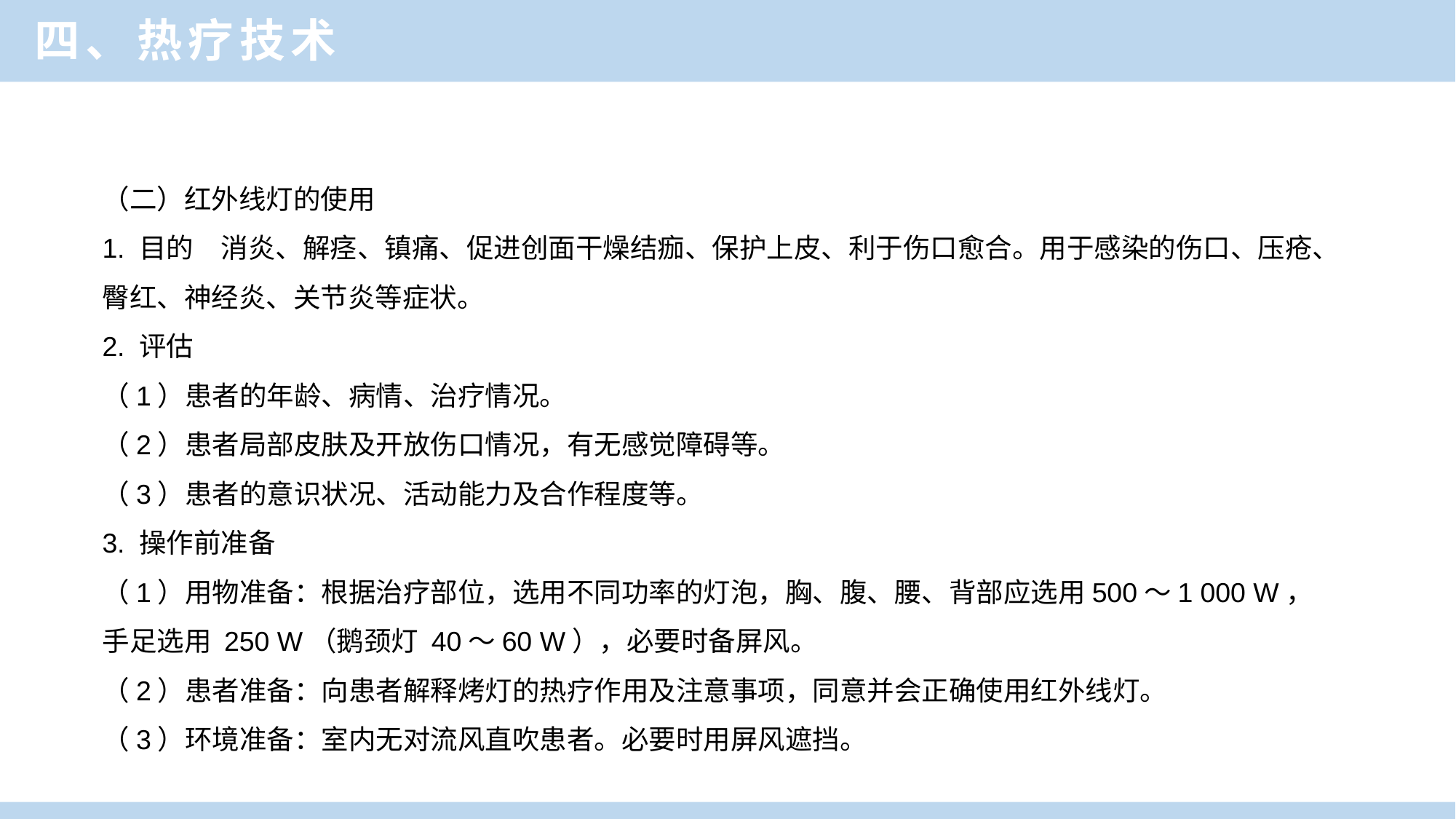

四、热疗技术
（二）红外线灯的使用
1. 目的　消炎、解痉、镇痛、促进创面干燥结痂、保护上皮、利于伤口愈合。用于感染的伤口、压疮、臀红、神经炎、关节炎等症状。
2. 评估
（1）患者的年龄、病情、治疗情况。
（2）患者局部皮肤及开放伤口情况，有无感觉障碍等。
（3）患者的意识状况、活动能力及合作程度等。
3. 操作前准备
（1）用物准备：根据治疗部位，选用不同功率的灯泡，胸、腹、腰、背部应选用500～1 000 W，手足选用 250 W（鹅颈灯 40～60 W），必要时备屏风。
（2）患者准备：向患者解释烤灯的热疗作用及注意事项，同意并会正确使用红外线灯。
（3）环境准备：室内无对流风直吹患者。必要时用屏风遮挡。